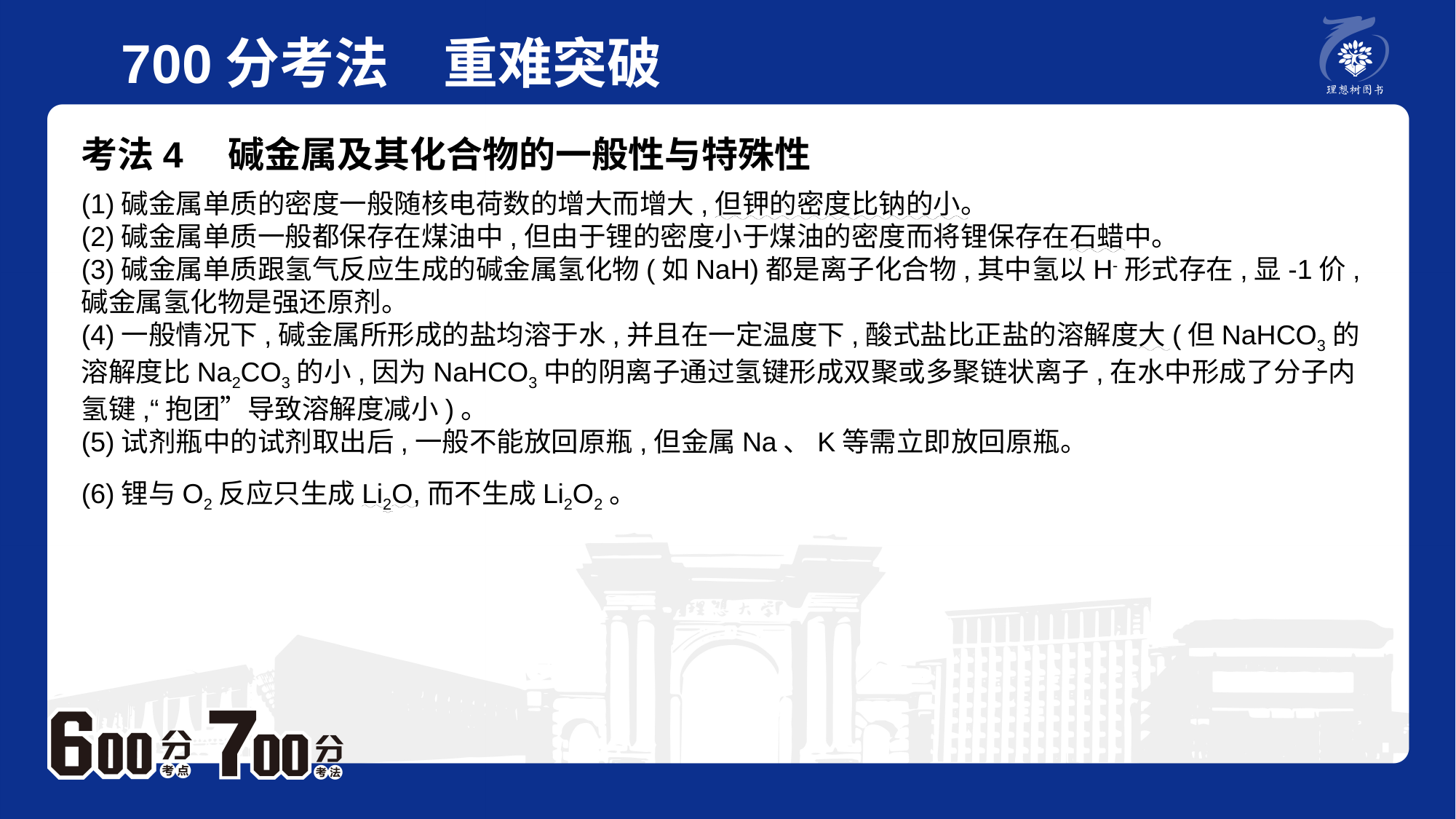

700分考法　重难突破
考法4　碱金属及其化合物的一般性与特殊性
(1)碱金属单质的密度一般随核电荷数的增大而增大,但钾的密度比钠的小。(2)碱金属单质一般都保存在煤油中,但由于锂的密度小于煤油的密度而将锂保存在石蜡中。(3)碱金属单质跟氢气反应生成的碱金属氢化物(如NaH)都是离子化合物,其中氢以H-形式存在,显-1价,碱金属氢化物是强还原剂。(4)一般情况下,碱金属所形成的盐均溶于水,并且在一定温度下,酸式盐比正盐的溶解度大(但NaHCO3的溶解度比Na2CO3的小,因为NaHCO3中的阴离子通过氢键形成双聚或多聚链状离子,在水中形成了分子内氢键,“抱团”导致溶解度减小)。(5)试剂瓶中的试剂取出后,一般不能放回原瓶,但金属Na、K等需立即放回原瓶。(6)锂与O2反应只生成Li2O,而不生成Li2O2。